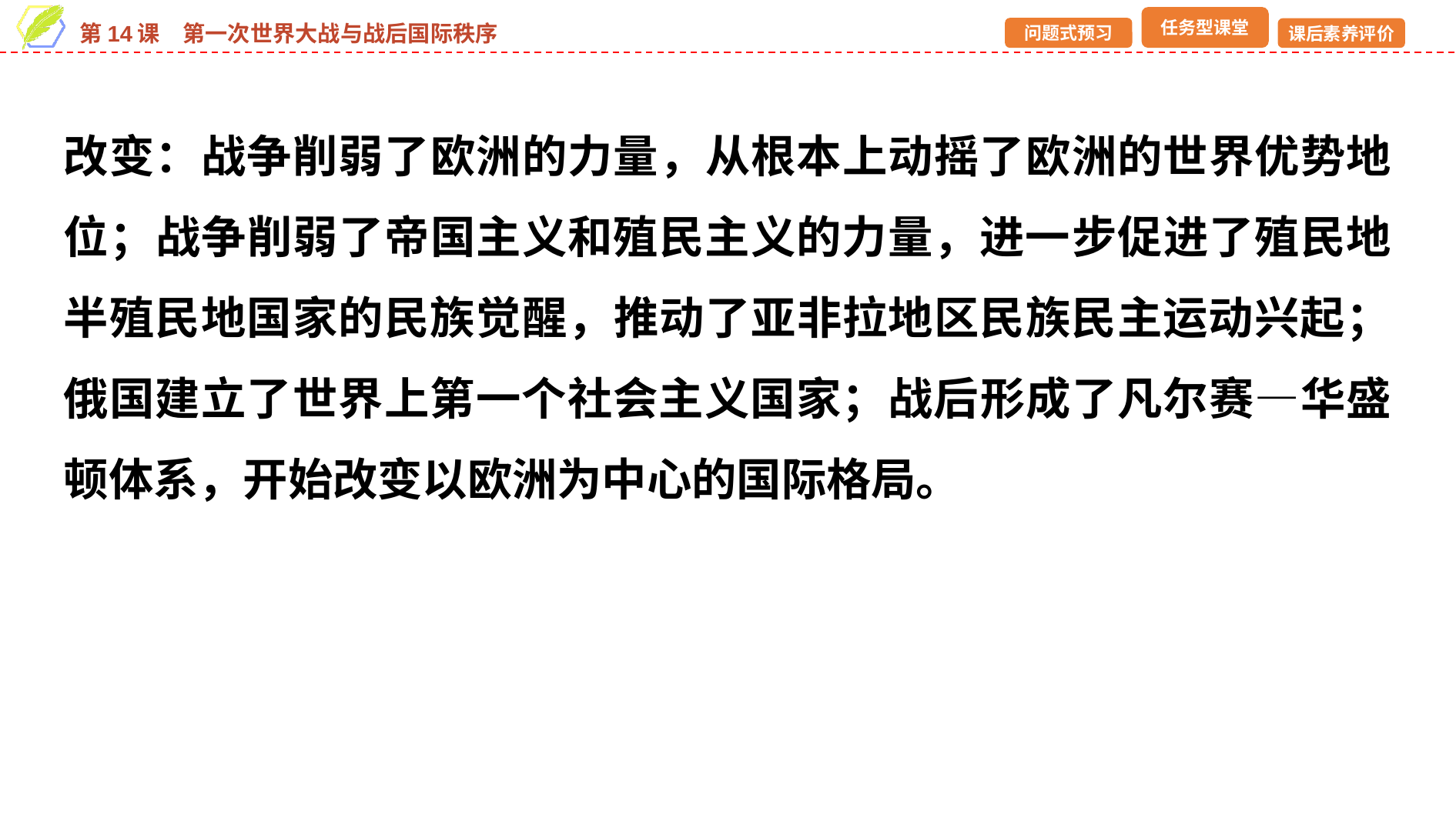

改变：战争削弱了欧洲的力量，从根本上动摇了欧洲的世界优势地位；战争削弱了帝国主义和殖民主义的力量，进一步促进了殖民地半殖民地国家的民族觉醒，推动了亚非拉地区民族民主运动兴起；俄国建立了世界上第一个社会主义国家；战后形成了凡尔赛—华盛顿体系，开始改变以欧洲为中心的国际格局。